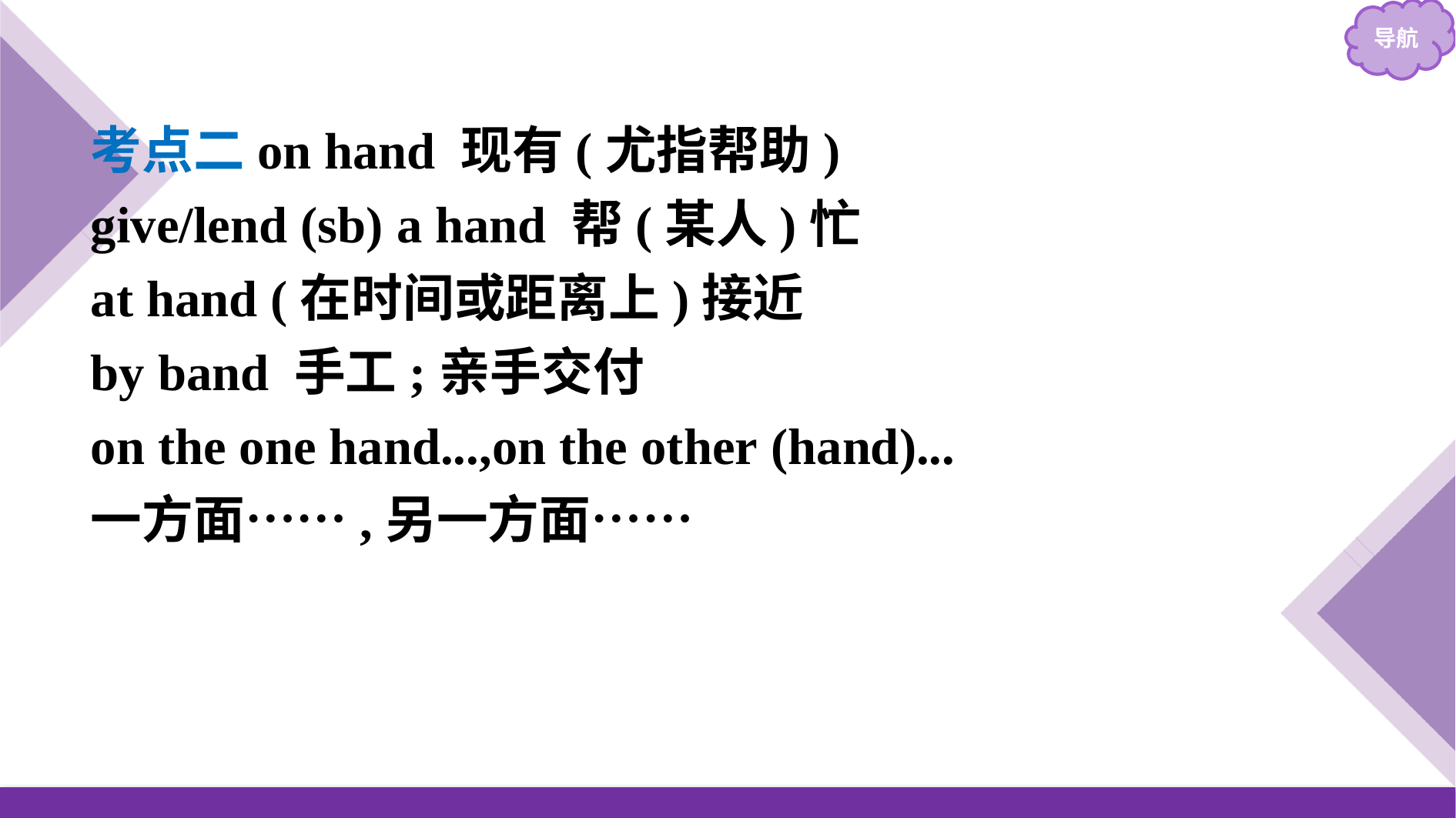

考点二on hand 现有(尤指帮助)
give/lend (sb) a hand 帮(某人)忙
at hand (在时间或距离上)接近
by band 手工;亲手交付
on the one hand...,on the other (hand)...
一方面……,另一方面……